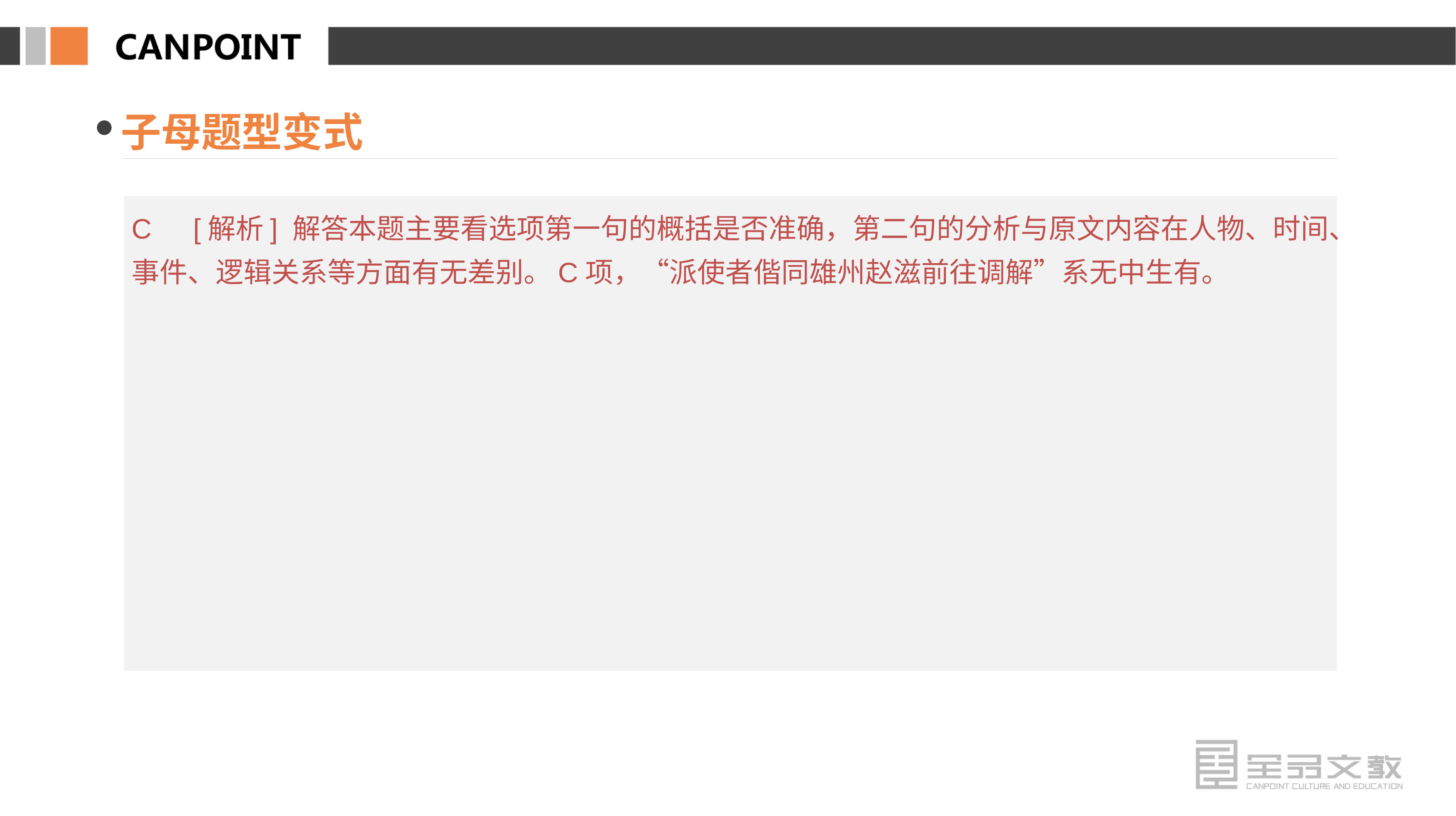

子母题型变式

C　[解析] 解答本题主要看选项第一句的概括是否准确，第二句的分析与原文内容在人物、时间、事件、逻辑关系等方面有无差别。C项，“派使者偕同雄州赵滋前往调解”系无中生有。